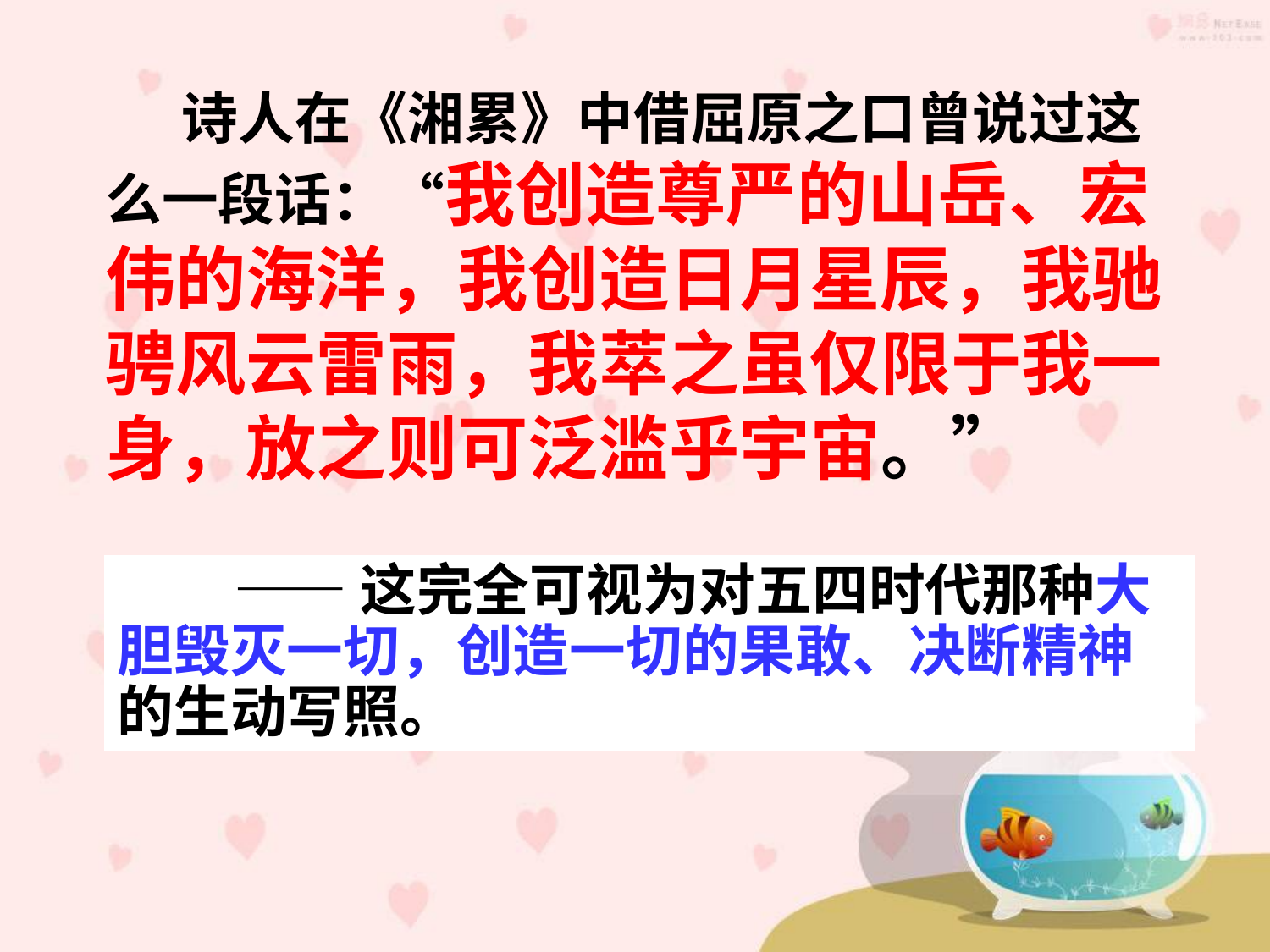

诗人在《湘累》中借屈原之口曾说过这么一段话：“我创造尊严的山岳、宏伟的海洋，我创造日月星辰，我驰骋风云雷雨，我萃之虽仅限于我一身，放之则可泛滥乎宇宙。”

         ——这完全可视为对五四时代那种大胆毁灭一切，创造一切的果敢、决断精神的生动写照。